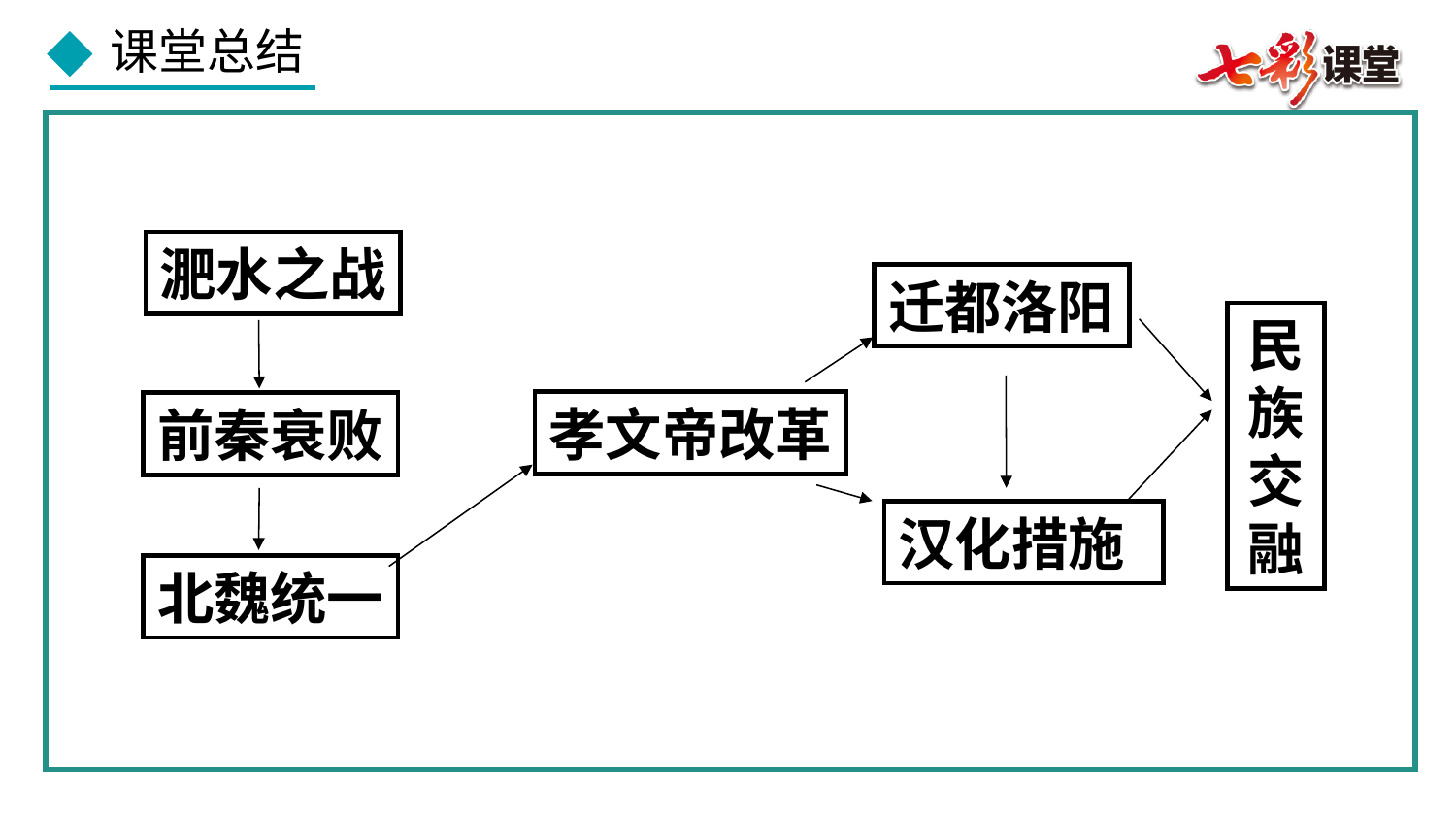

淝水之战
迁都洛阳
民族交融

孝文帝改革
前秦衰败

汉化措施
北魏统一